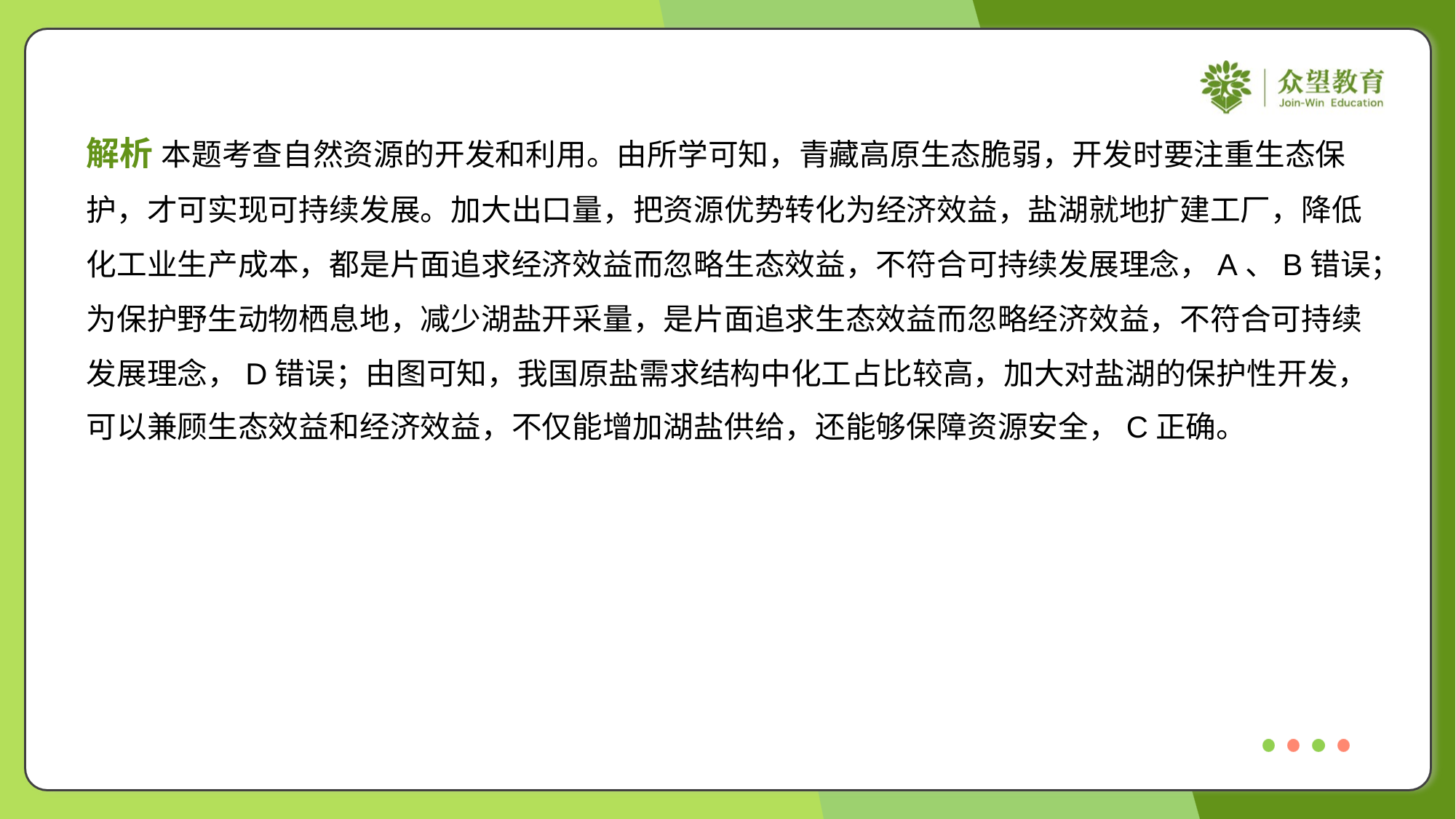

解析 本题考查自然资源的开发和利用。由所学可知，青藏高原生态脆弱，开发时要注重生态保
护，才可实现可持续发展。加大出口量，把资源优势转化为经济效益，盐湖就地扩建工厂，降低
化工业生产成本，都是片面追求经济效益而忽略生态效益，不符合可持续发展理念，A、B错误；
为保护野生动物栖息地，减少湖盐开采量，是片面追求生态效益而忽略经济效益，不符合可持续
发展理念，D错误；由图可知，我国原盐需求结构中化工占比较高，加大对盐湖的保护性开发，
可以兼顾生态效益和经济效益，不仅能增加湖盐供给，还能够保障资源安全，C正确。